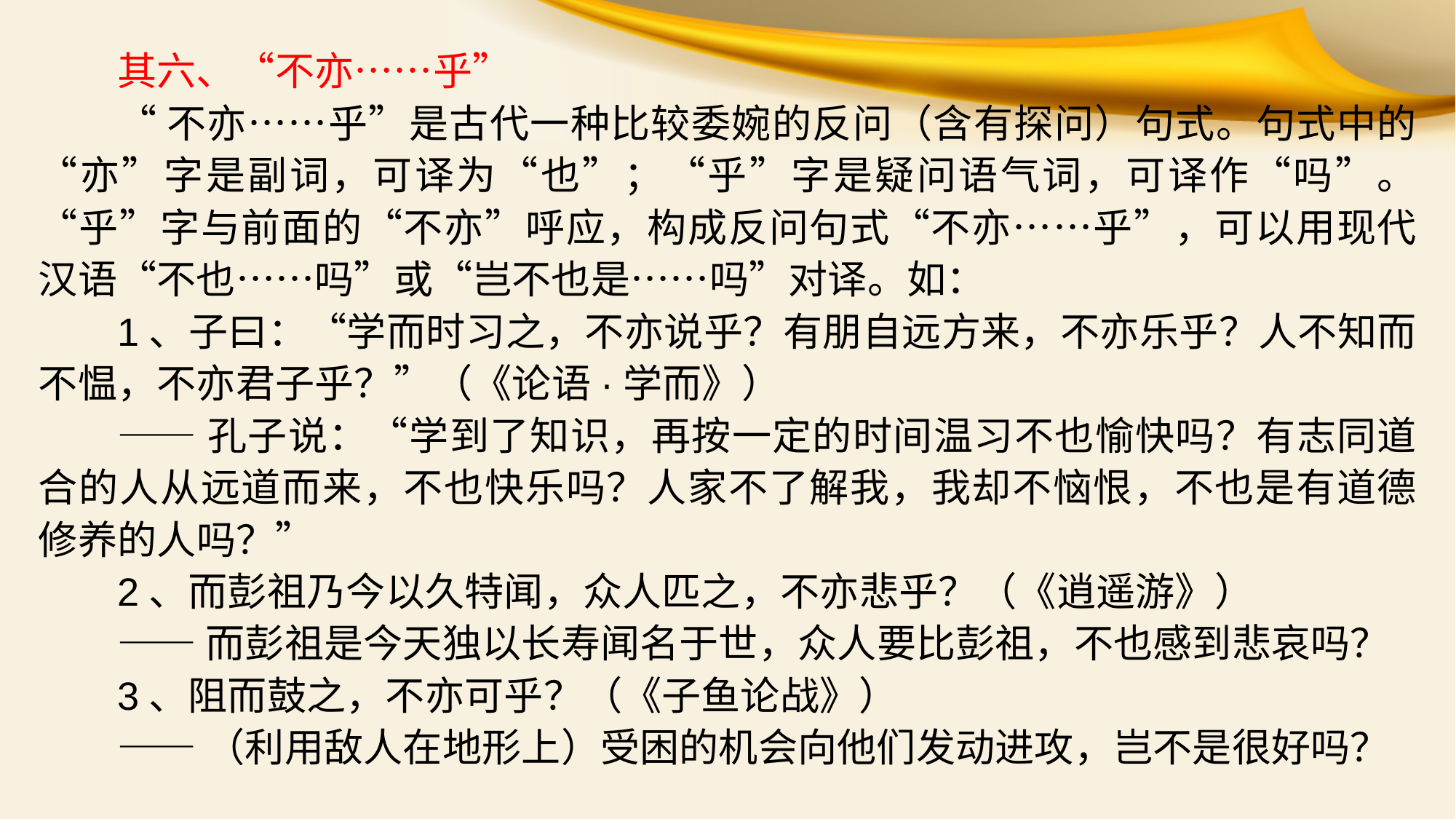

其六、“不亦……乎”
“不亦……乎”是古代一种比较委婉的反问（含有探问）句式。句式中的“亦”字是副词，可译为“也”；“乎”字是疑问语气词，可译作“吗”。“乎”字与前面的“不亦”呼应，构成反问句式“不亦……乎”，可以用现代汉语“不也……吗”或“岂不也是……吗”对译。如：
1、子曰：“学而时习之，不亦说乎？有朋自远方来，不亦乐乎？人不知而不愠，不亦君子乎？”（《论语·学而》）
——孔子说：“学到了知识，再按一定的时间温习不也愉快吗？有志同道合的人从远道而来，不也快乐吗？人家不了解我，我却不恼恨，不也是有道德修养的人吗？”
2、而彭祖乃今以久特闻，众人匹之，不亦悲乎？（《逍遥游》）
——而彭祖是今天独以长寿闻名于世，众人要比彭祖，不也感到悲哀吗？
3、阻而鼓之，不亦可乎？（《子鱼论战》）
——（利用敌人在地形上）受困的机会向他们发动进攻，岂不是很好吗？